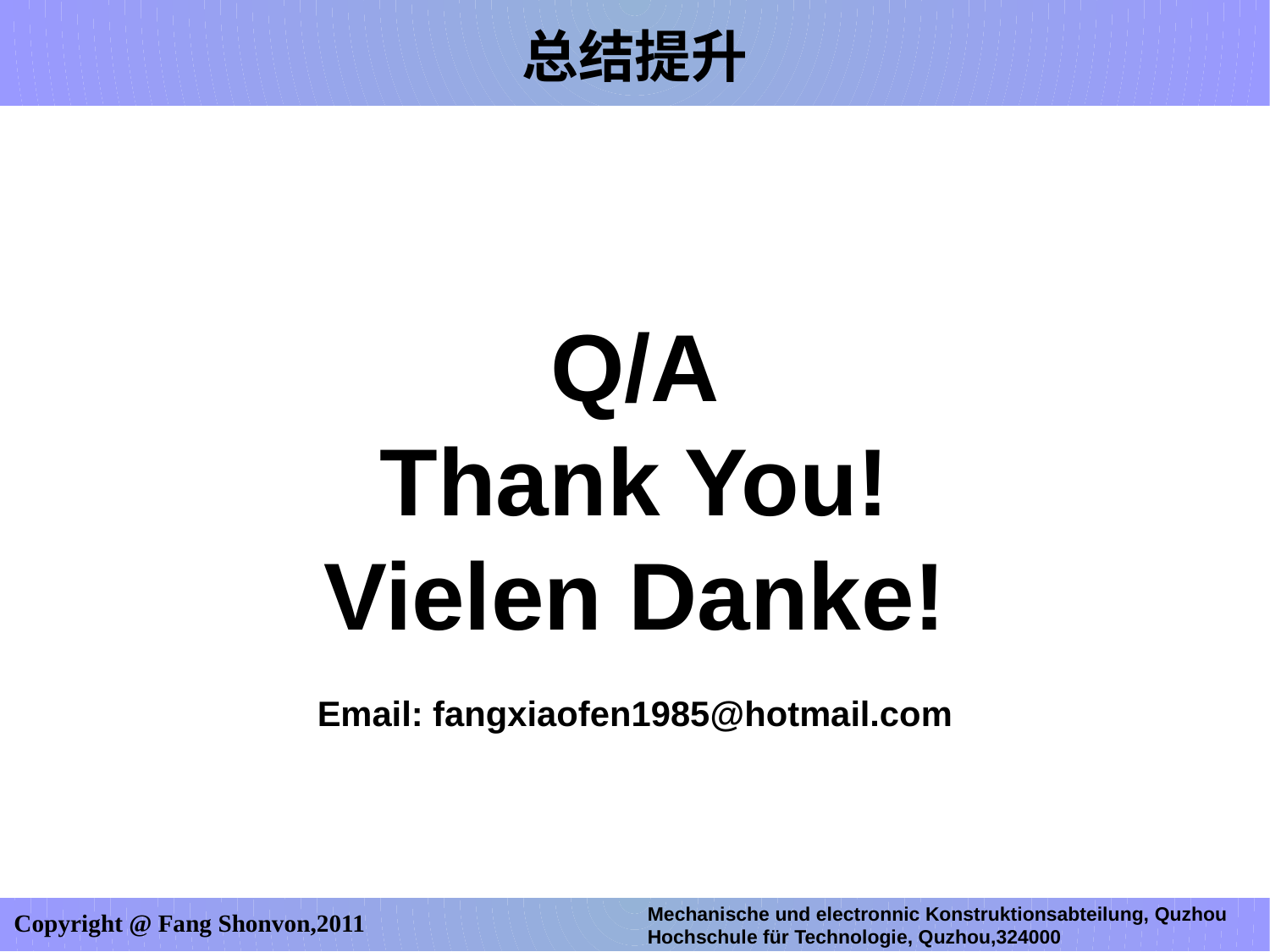

总结提升

Q/A
Thank You!
Vielen Danke!

Email: fangxiaofen1985@hotmail.com
Mechanische und electronnic Konstruktionsabteilung, Quzhou Hochschule für Technologie, Quzhou,324000

Copyright @ Fang Shonvon,2011